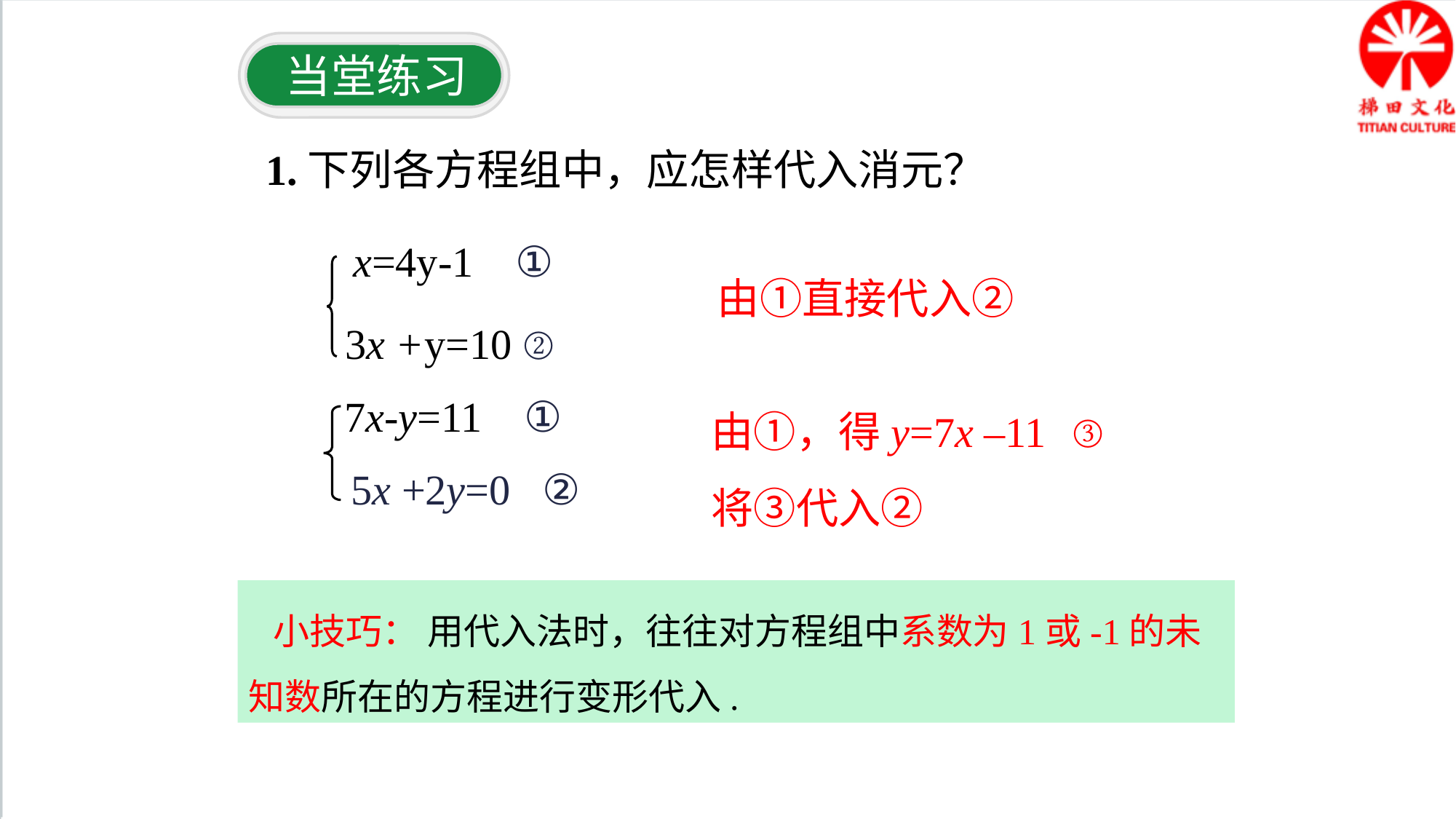

当堂练习
1.下列各方程组中，应怎样代入消元？
x=4y-1    ①

3x +y=10 ②
由①直接代入②
由①，得y=7x –11 ③
将③代入②
7x-y=11    ①

5x +2y=0   ②
  小技巧： 用代入法时，往往对方程组中系数为1或-1的未知数所在的方程进行变形代入.